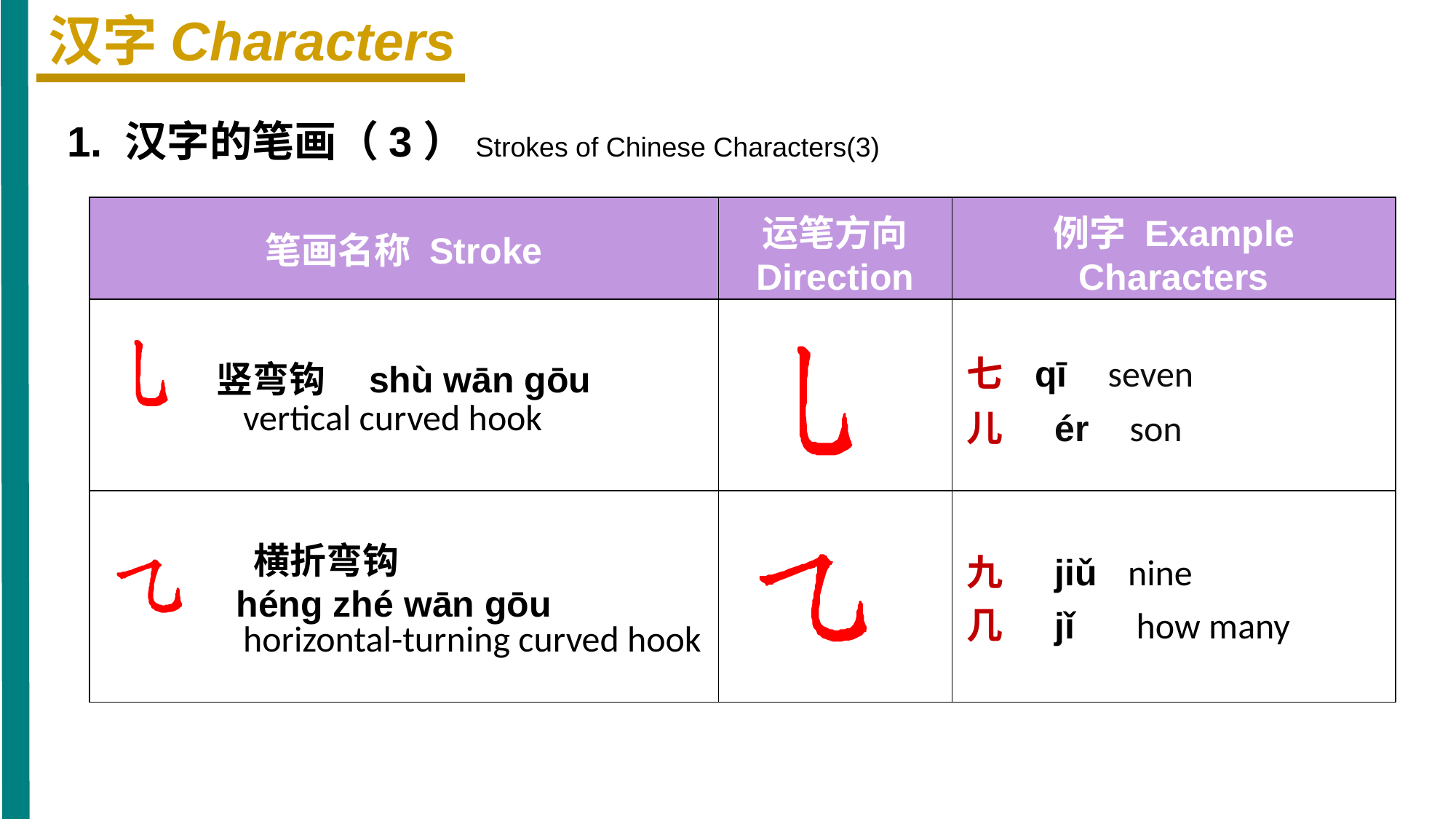

汉字Characters
1. 汉字的笔画（3）Strokes of Chinese Characters(3)
| 笔画名称 Stroke | 运笔方向 Direction | 例字 Example Characters |
| --- | --- | --- |
| 竖弯钩 shù wān ɡōu vertical curved hook |  | 七 qī seven 儿 ér son |
| 横折弯钩 hénɡ zhé wān ɡōu horizontal-turning curved hook |  | 九 jiǔ nine 几 jǐ how many |